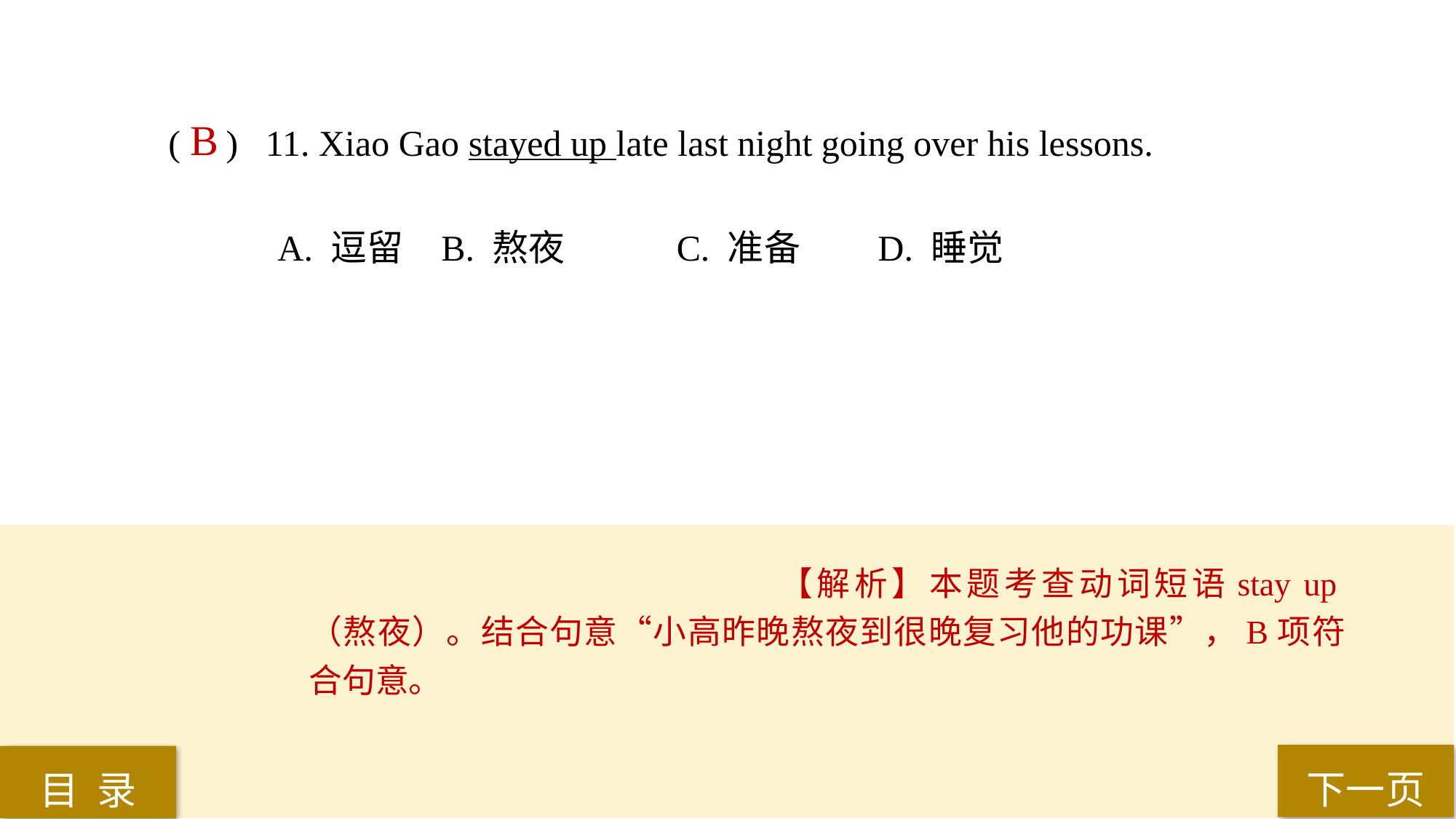

(     )   11. Xiao Gao stayed up late last night going over his lessons.

A. 逗留 	B. 熬夜	 C. 准备 	D. 睡觉
B
【解析】本题考查动词短语stay up（熬夜）。结合句意“小高昨晚熬夜到很晚复习他的功课”，B项符合句意。